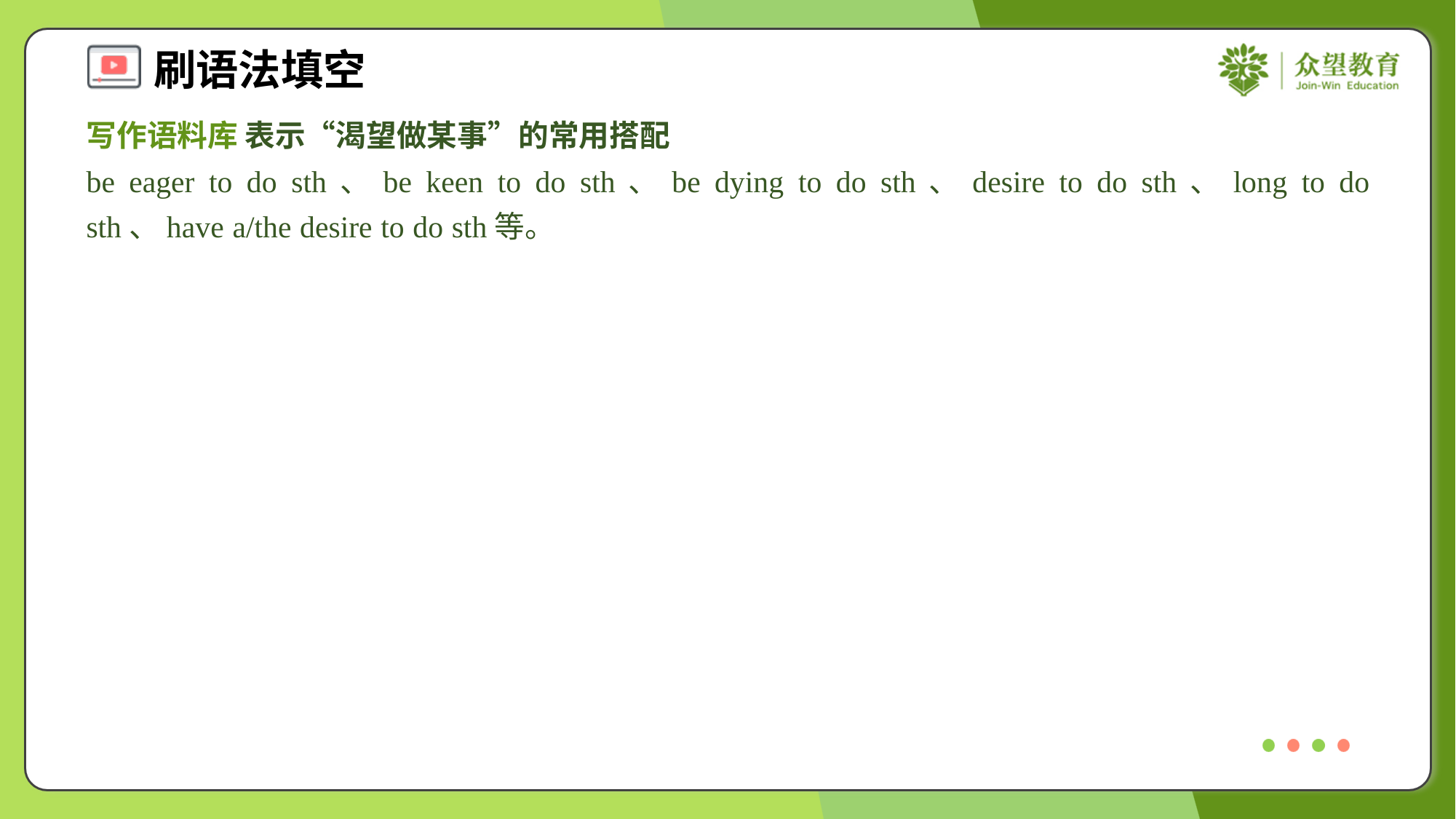

写作语料库 表示“渴望做某事”的常用搭配
be eager to do sth、be keen to do sth、be dying to do sth、desire to do sth、long to do sth、have a/the desire to do sth等。